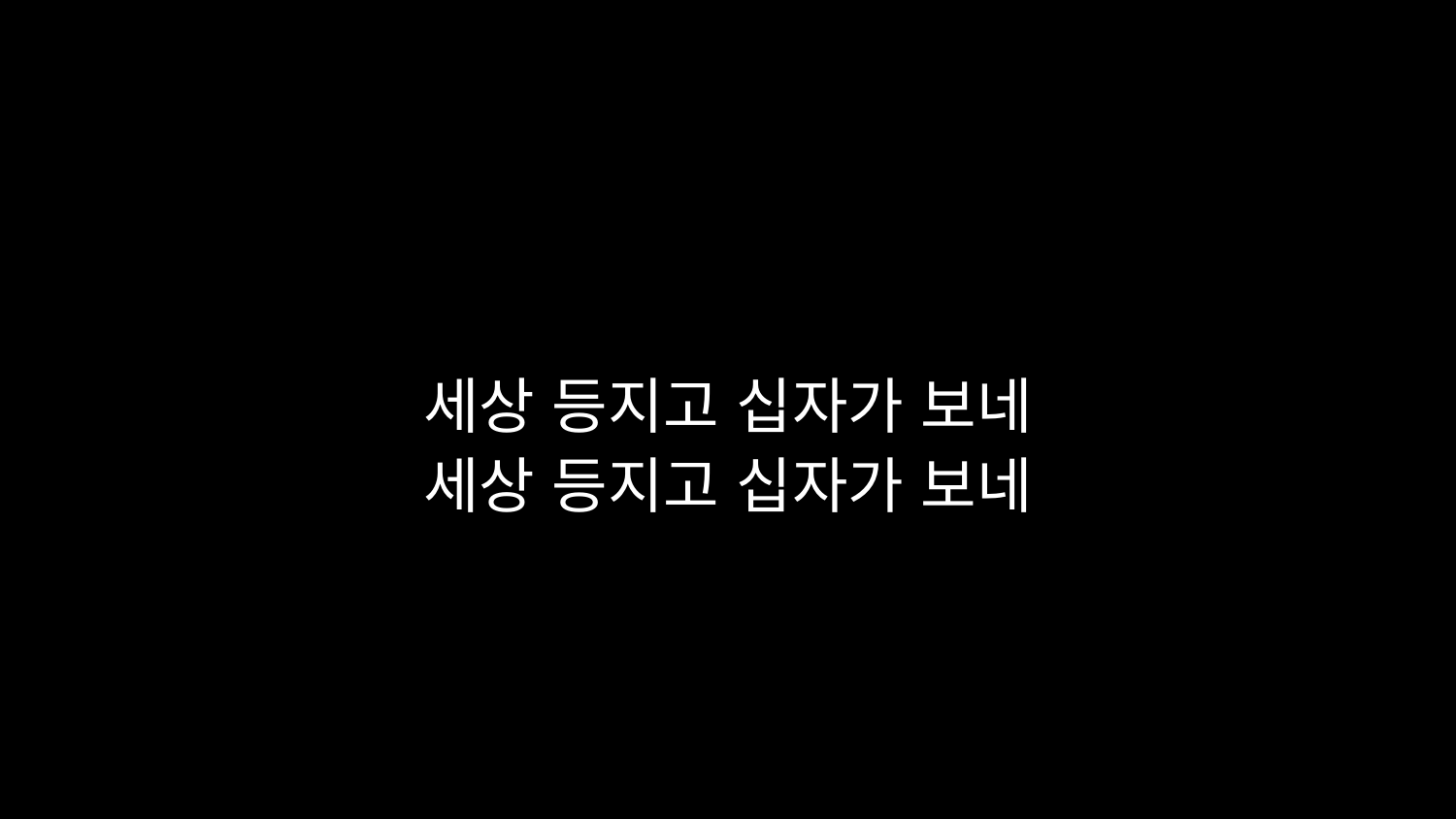

# 세상 등지고 십자가 보네 세상 등지고 십자가 보네